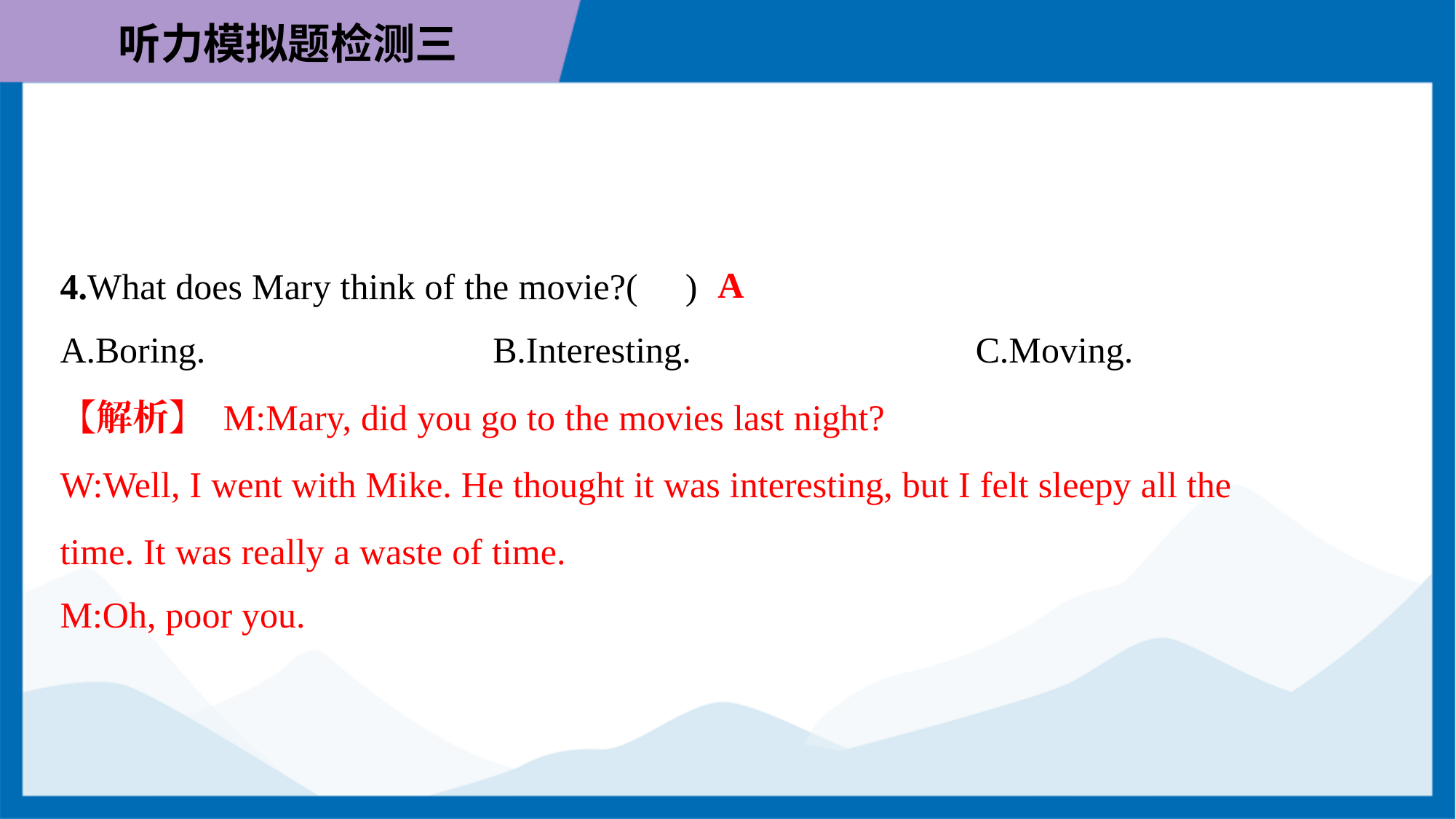

A
4.What does Mary think of the movie?(     )
A.Boring.	B.Interesting.	C.Moving.
【解析】 M:Mary, did you go to the movies last night?
W:Well, I went with Mike. He thought it was interesting, but I felt sleepy all the
time. It was really a waste of time.
M:Oh, poor you.